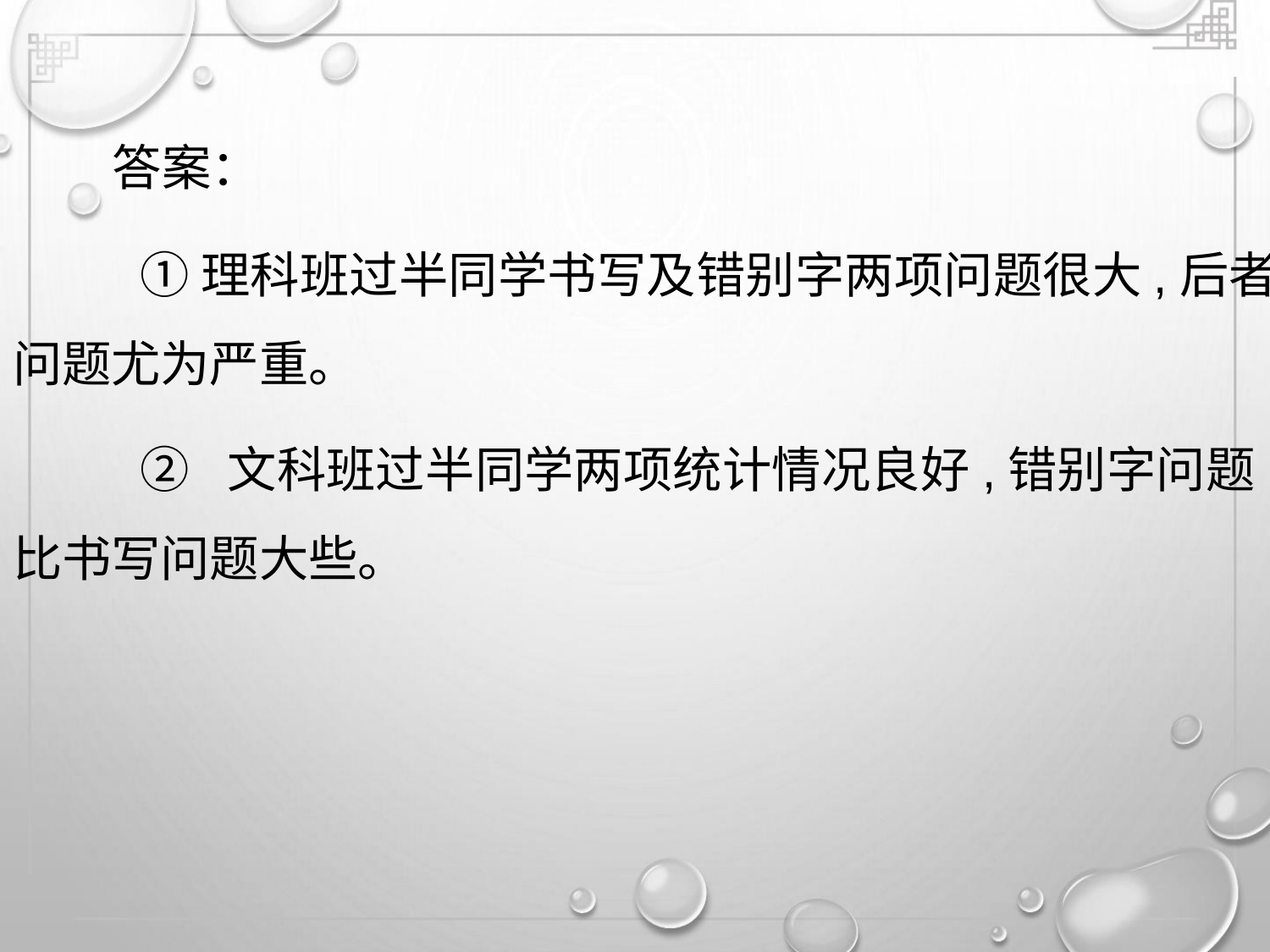

答案：
①理科班过半同学书写及错别字两项问题很大,后者
问题尤为严重。
② 文科班过半同学两项统计情况良好,错别字问题
比书写问题大些。